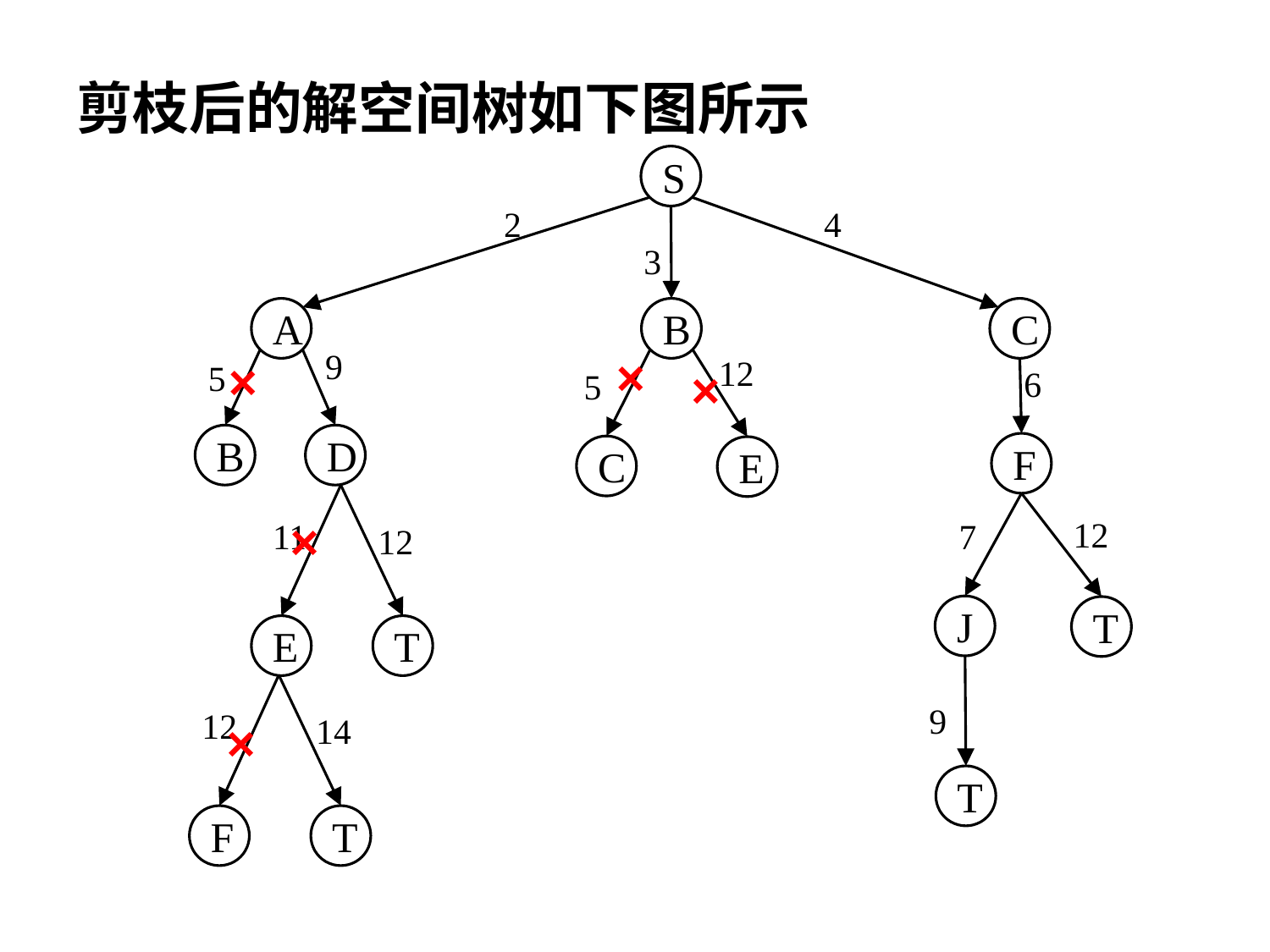

剪枝后的解空间树如下图所示
S
2
4
3
A
B
C
9
×
×
12
5
×
6
5
B
D
F
C
E
×
12
11
7
12
J
T
E
T
9
12
14
×
T
F
T